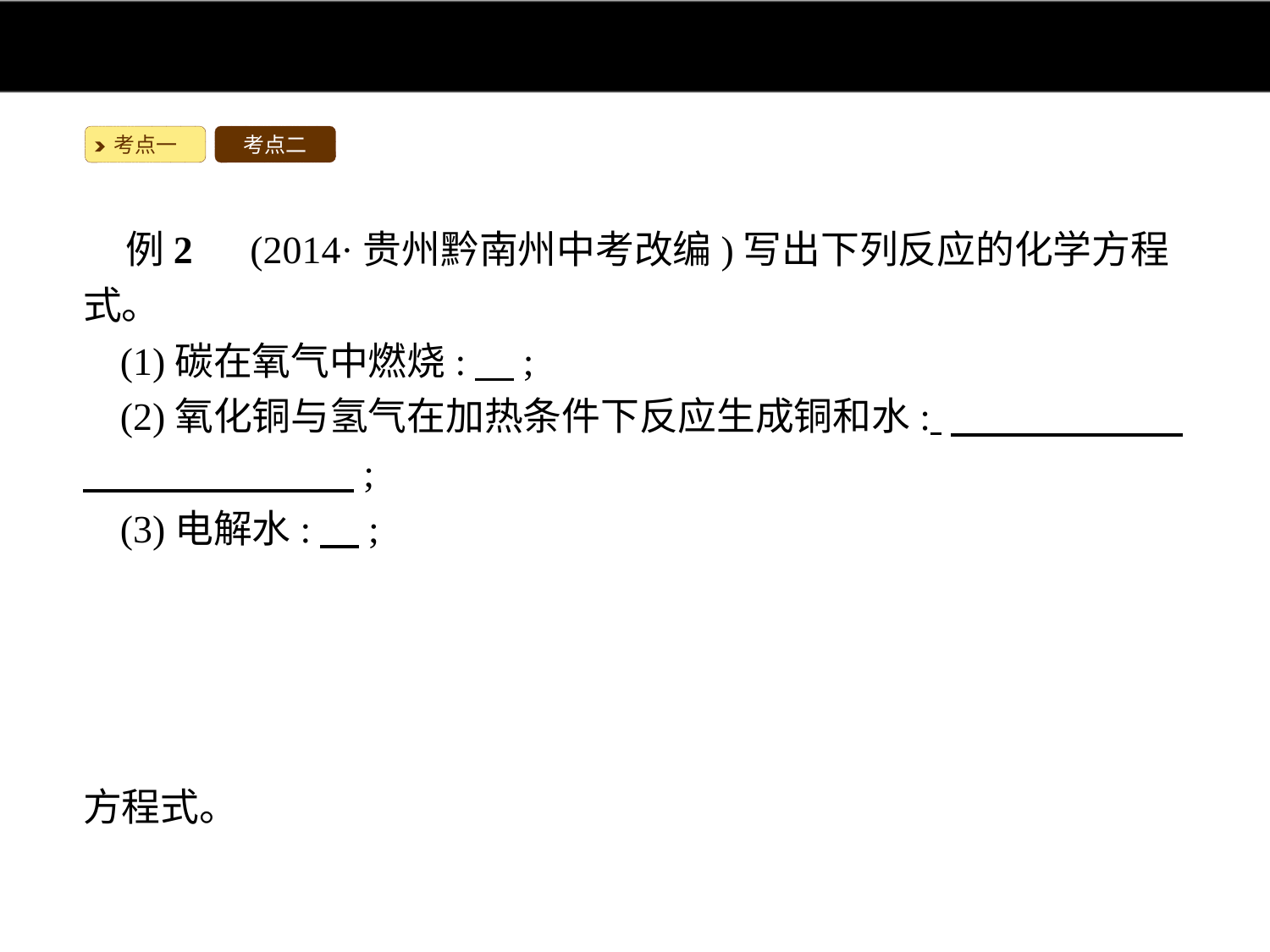

考点一
考点二

例2　(2014·贵州黔南州中考改编)写出下列反应的化学方程式。
(1)碳在氧气中燃烧:　;
(2)氧化铜与氢气在加热条件下反应生成铜和水: 　　　　　　　　　　　　　;
(3)电解水:　;
(4)红磷在空气中燃烧:　。
解析:根据题中信息确定反应物、生成物和反应条件,然后书写化学方程式。碳在氧气中燃烧生成二氧化碳,水在通电条件下生成氢气和氧气,红磷在空气中燃烧生成五氧化二磷,由此写出化学方程式。